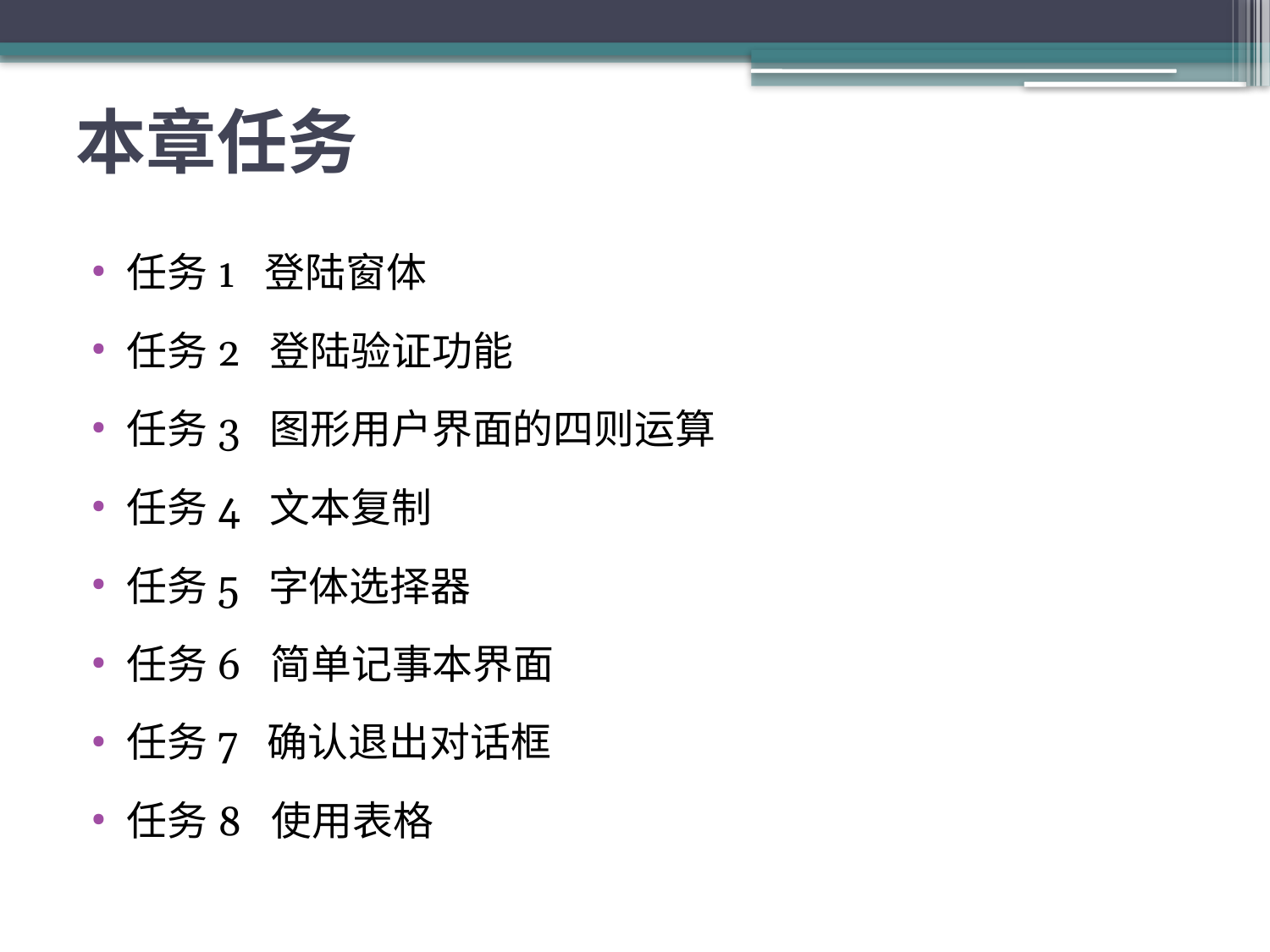

# 本章任务
任务1  登陆窗体
任务2  登陆验证功能
任务3  图形用户界面的四则运算
任务4  文本复制
任务5  字体选择器
任务6  简单记事本界面
任务7  确认退出对话框
任务8  使用表格